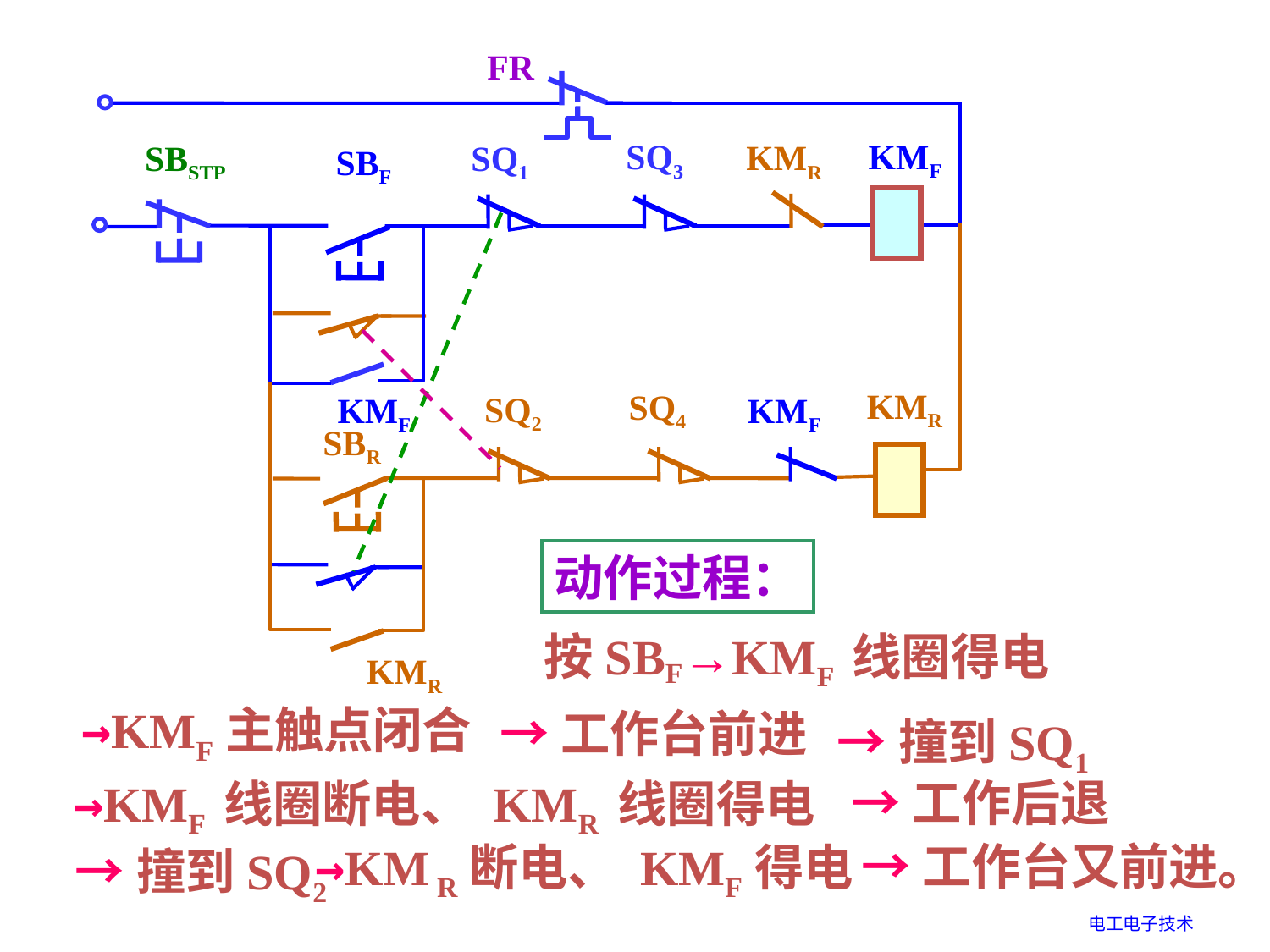

FR

SQ3

KMF
KMR
SBSTP
SQ1
SBF

KMR
SQ4

KMF
KMF

SQ2
SBR

KMR

动作过程：
按SBF→KMF 线圈得电
→工作台前进
→KMF主触点闭合
→撞到SQ1
→工作后退
→KMF 线圈断电、 KMR 线圈得电
→工作台又前进。
→KM R断电、 KMF得电
→撞到SQ2
电工电子技术